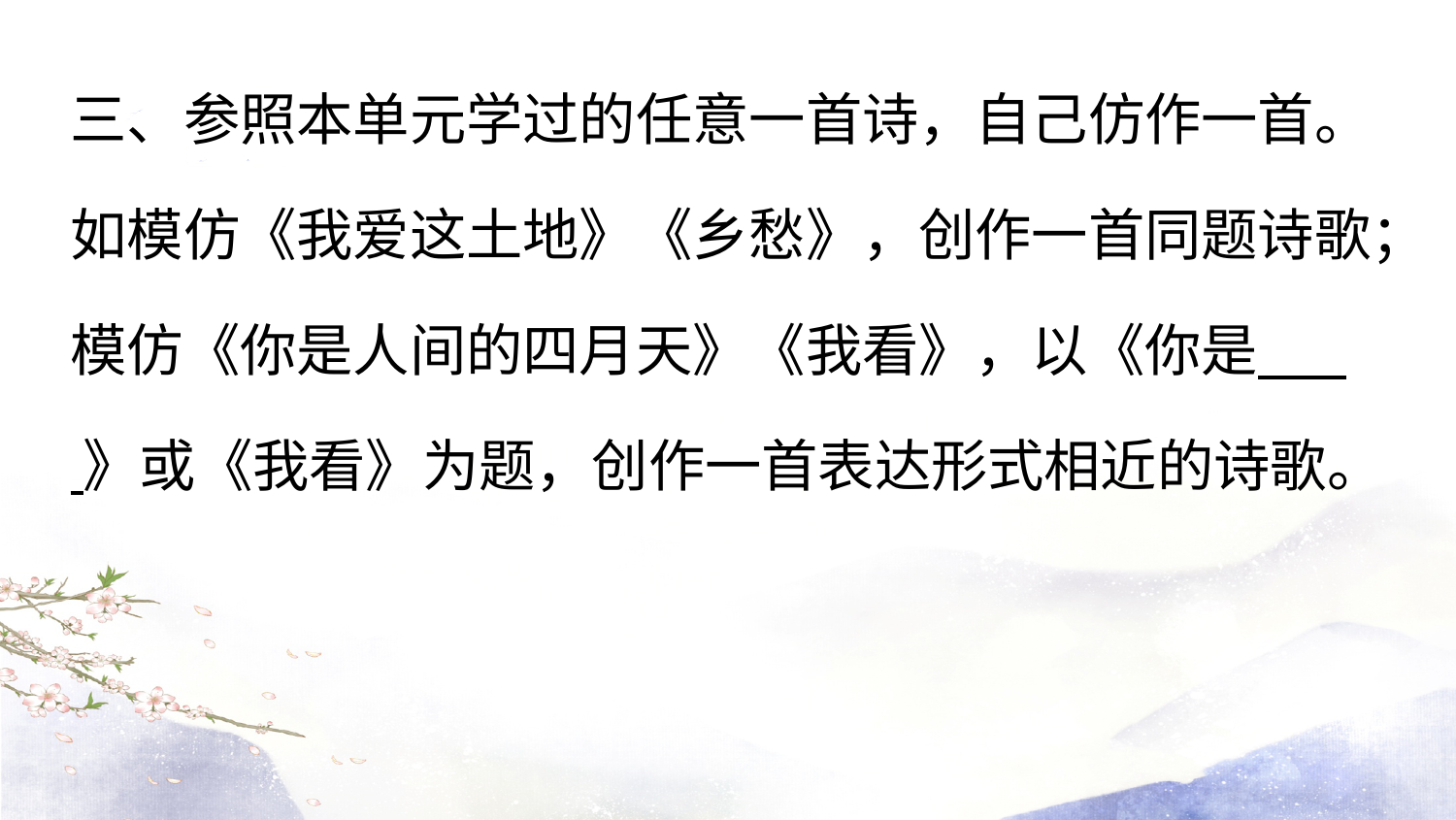

三、参照本单元学过的任意一首诗，自己仿作一首。如模仿《我爱这土地》《乡愁》，创作一首同题诗歌；模仿《你是人间的四月天》《我看》，以《你是         》或《我看》为题，创作一首表达形式相近的诗歌。